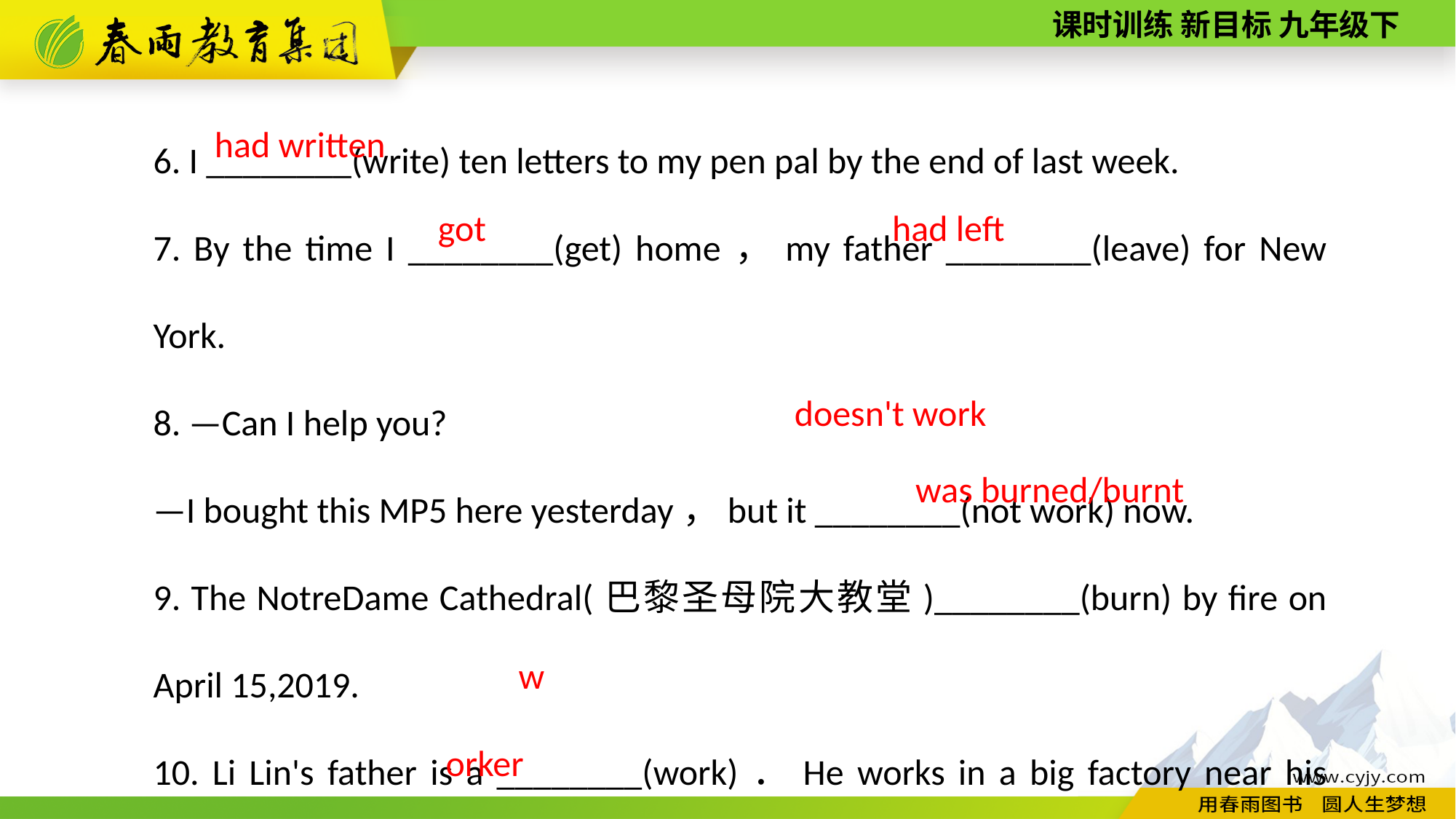

6. I ________(write) ten letters to my pen pal by the end of last week.
7. By the time I ________(get) home，my father ________(leave) for New York.
8. —Can I help you?
—I bought this MP5 here yesterday，but it ________(not work) now.
9. The Notre­Dame Cathedral(巴黎圣母院大教堂)________(burn) by fire on April 15,2019.
10. Li Lin's father is a ________(work)．He works in a big factory near his home.
had written
 got
had left
doesn't work
was burned/burnt
worker